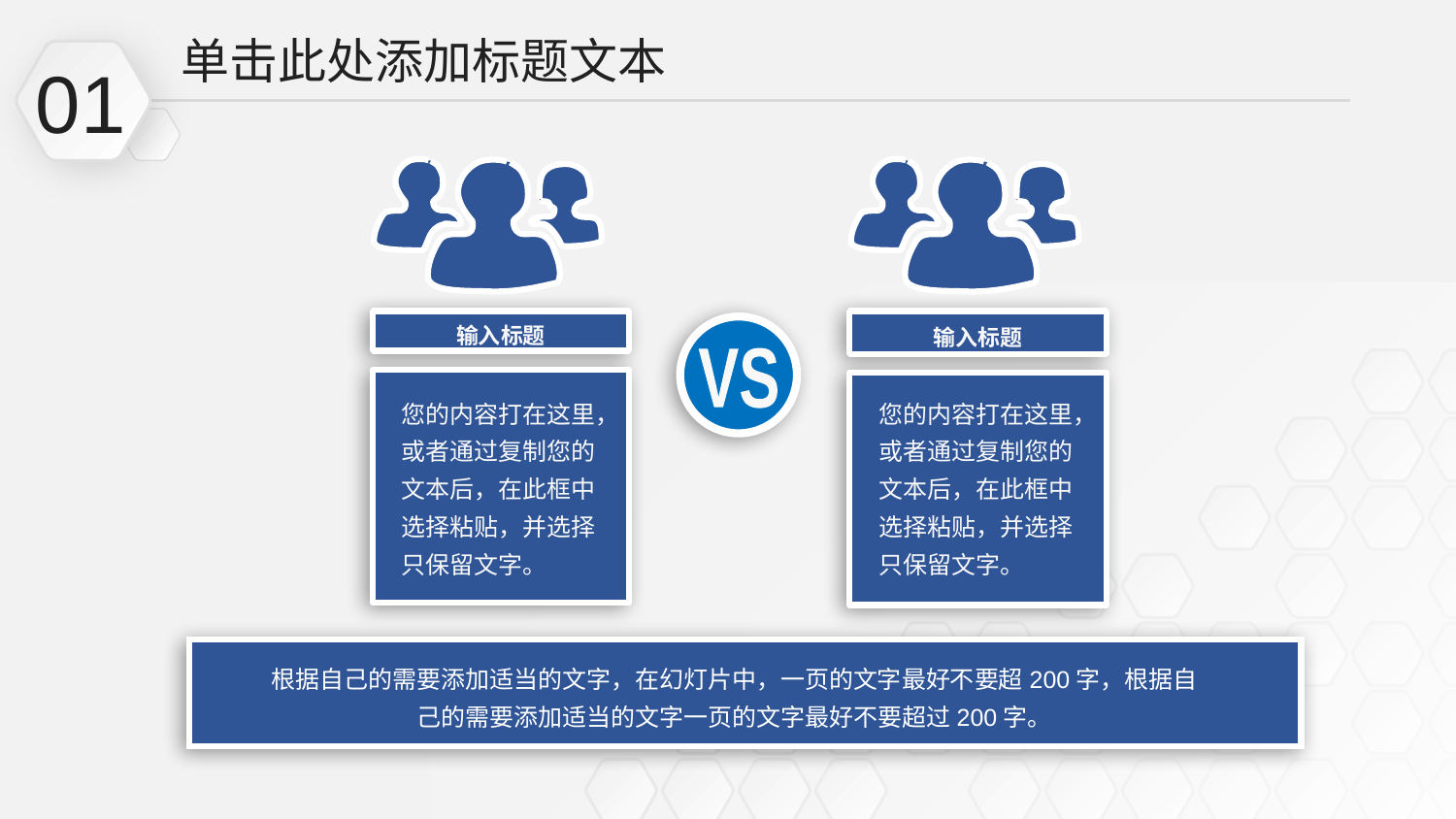

单击此处添加标题文本
01

输入标题
输入标题

VS

您的内容打在这里，或者通过复制您的文本后，在此框中选择粘贴，并选择只保留文字。
您的内容打在这里，或者通过复制您的文本后，在此框中选择粘贴，并选择只保留文字。

根据自己的需要添加适当的文字，在幻灯片中，一页的文字最好不要超200字，根据自己的需要添加适当的文字一页的文字最好不要超过200字。